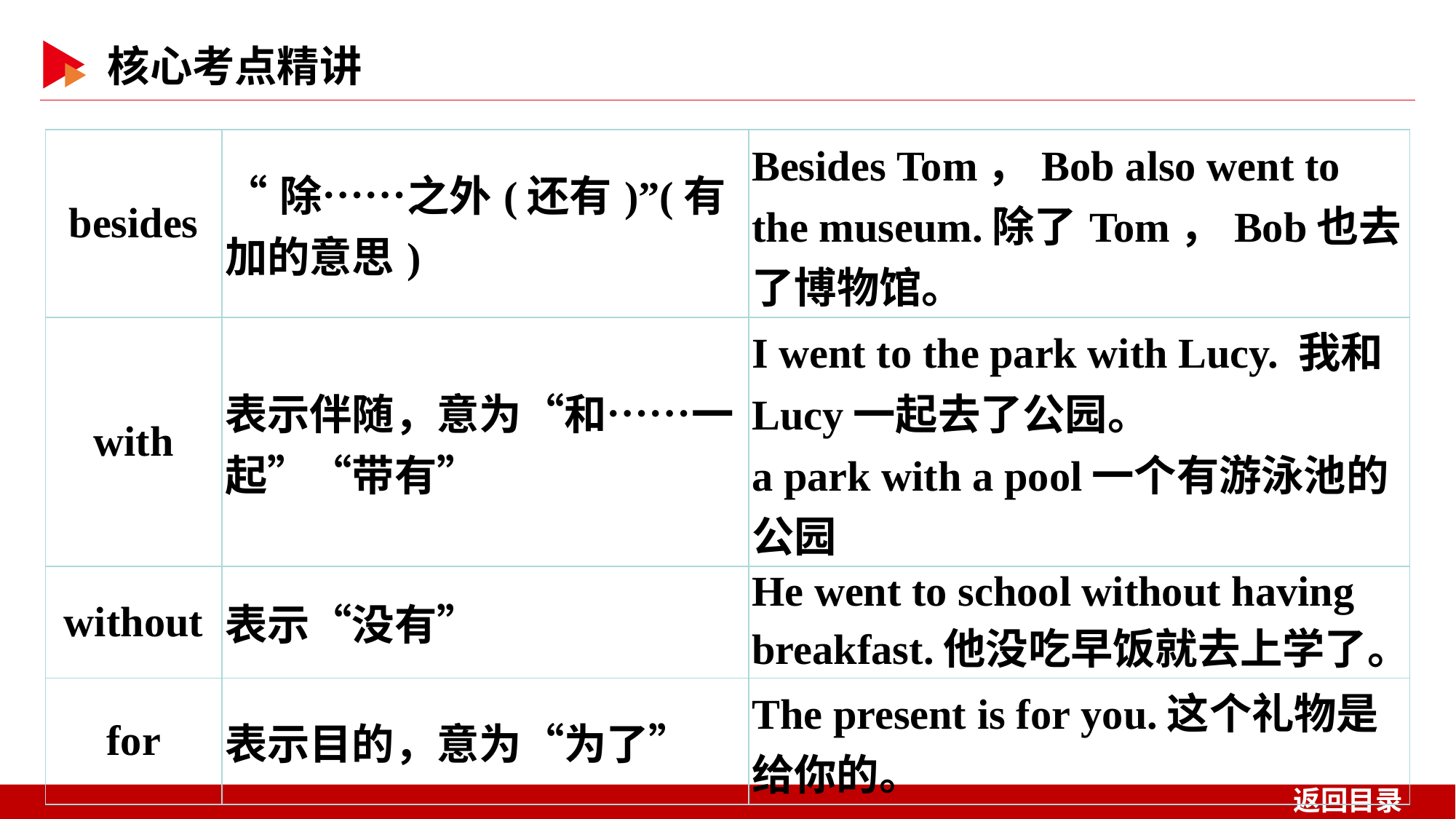

| besides | “除……之外(还有)”(有加的意思) | Besides Tom，Bob also went to the museum.除了Tom，Bob也去了博物馆。 |
| --- | --- | --- |
| with | 表示伴随，意为“和……一起”“带有” | I went to the park with Lucy. 我和Lucy一起去了公园。 a park with a pool一个有游泳池的公园 |
| without | 表示“没有” | He went to school without having breakfast.他没吃早饭就去上学了。 |
| for | 表示目的，意为“为了” | The present is for you.这个礼物是给你的。 |